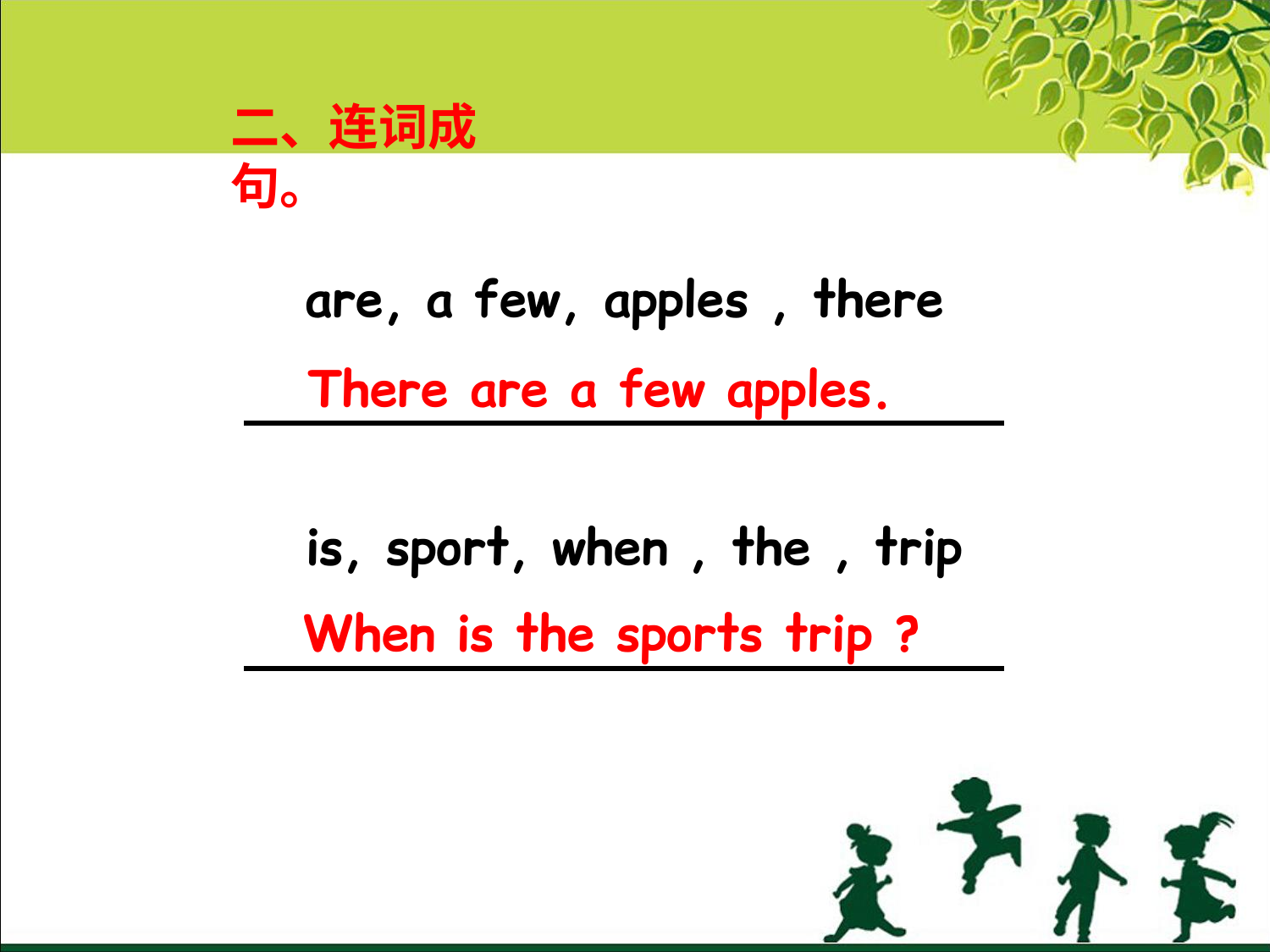

二、连词成句。
are, a few, apples , there
There are a few apples.
is, sport, when , the , trip
When is the sports trip ?